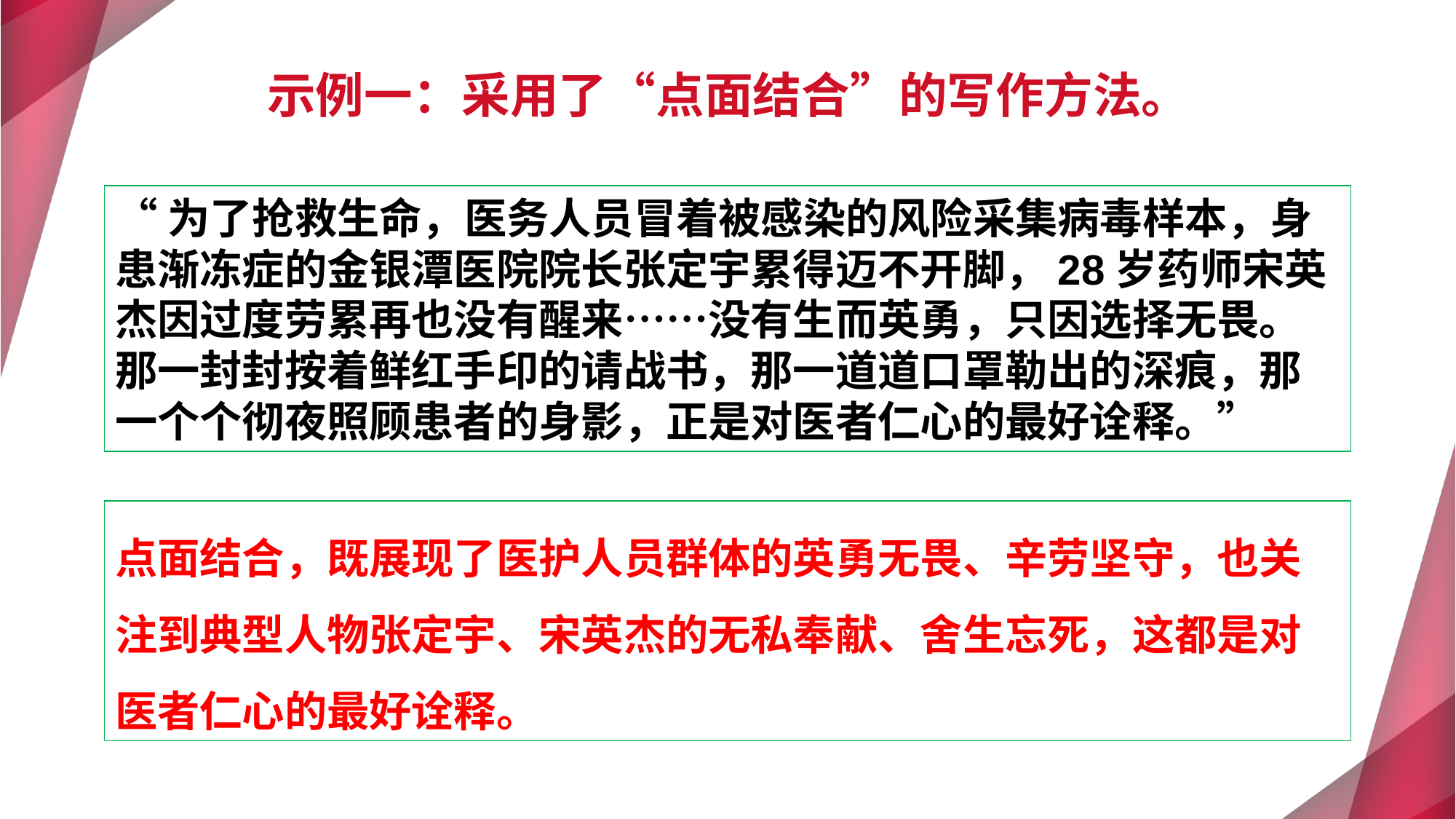

示例一：采用了“点面结合”的写作方法。
“为了抢救生命，医务人员冒着被感染的风险采集病毒样本，身患渐冻症的金银潭医院院长张定宇累得迈不开脚，28岁药师宋英杰因过度劳累再也没有醒来……没有生而英勇，只因选择无畏。那一封封按着鲜红手印的请战书，那一道道口罩勒出的深痕，那一个个彻夜照顾患者的身影，正是对医者仁心的最好诠释。”
e7d195523061f1c0f55f9af68525816972d868573ada39bc763F3977967589A5F92C178830C92595A6CE4D0132F8C206B2B04C416AAA86B7FD80AB023F78DAEB544E2F013E11B2B95AD21703D1C90034A379EC9026EFAAF5D8D3F6EDD7215B015B463D656B0929A814A5414683A393A7CC9BB506C975E20AD17C211CA623623BC48209FD1E344B18C2900D8641C9B362
点面结合，既展现了医护人员群体的英勇无畏、辛劳坚守，也关注到典型人物张定宇、宋英杰的无私奉献、舍生忘死，这都是对医者仁心的最好诠释。